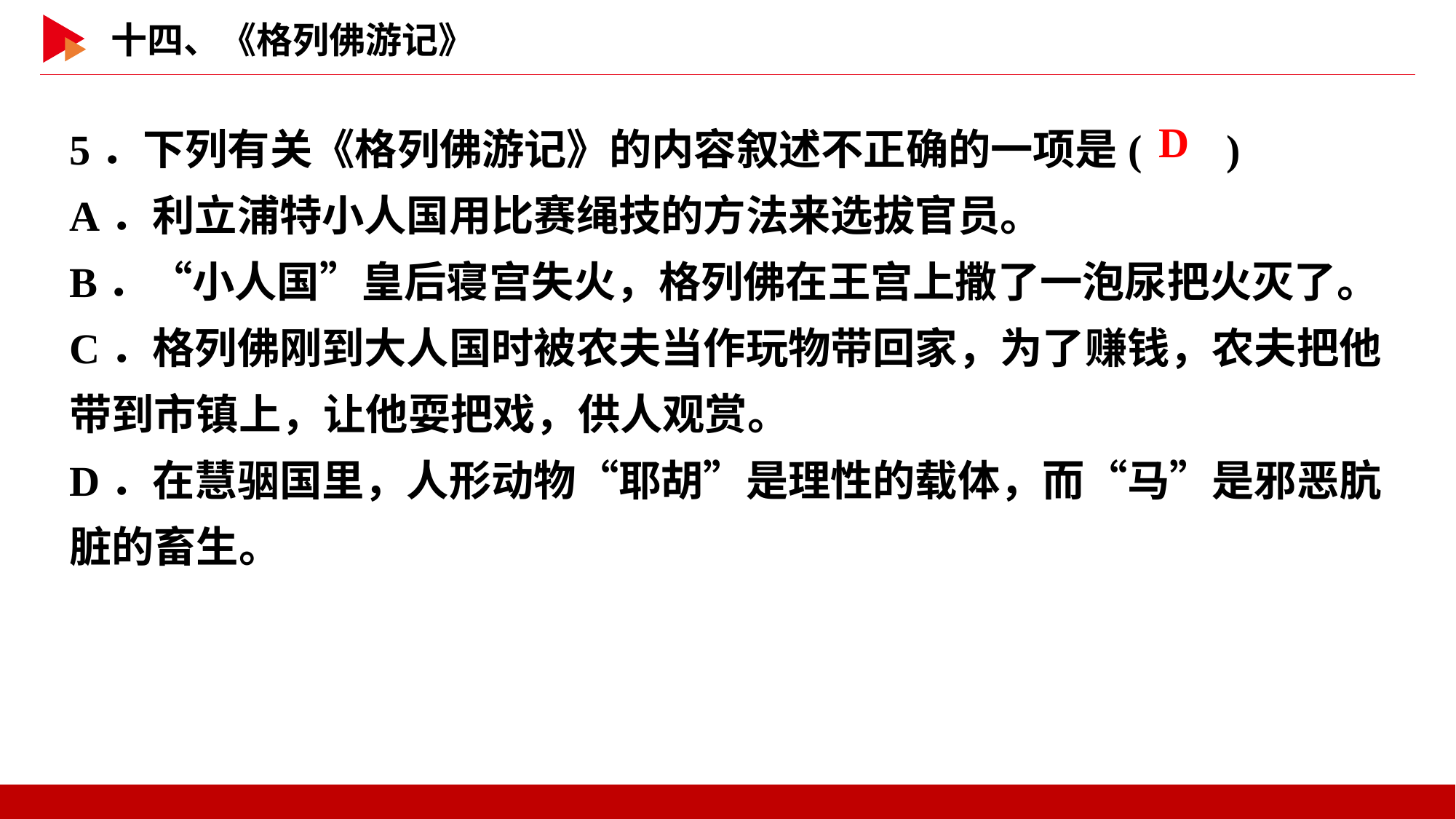

5．下列有关《格列佛游记》的内容叙述不正确的一项是(        )
A．利立浦特小人国用比赛绳技的方法来选拔官员。
B．“小人国”皇后寝宫失火，格列佛在王宫上撒了一泡尿把火灭了。
C．格列佛刚到大人国时被农夫当作玩物带回家，为了赚钱，农夫把他带到市镇上，让他耍把戏，供人观赏。
D．在慧骃国里，人形动物“耶胡”是理性的载体，而“马”是邪恶肮脏的畜生。
   D